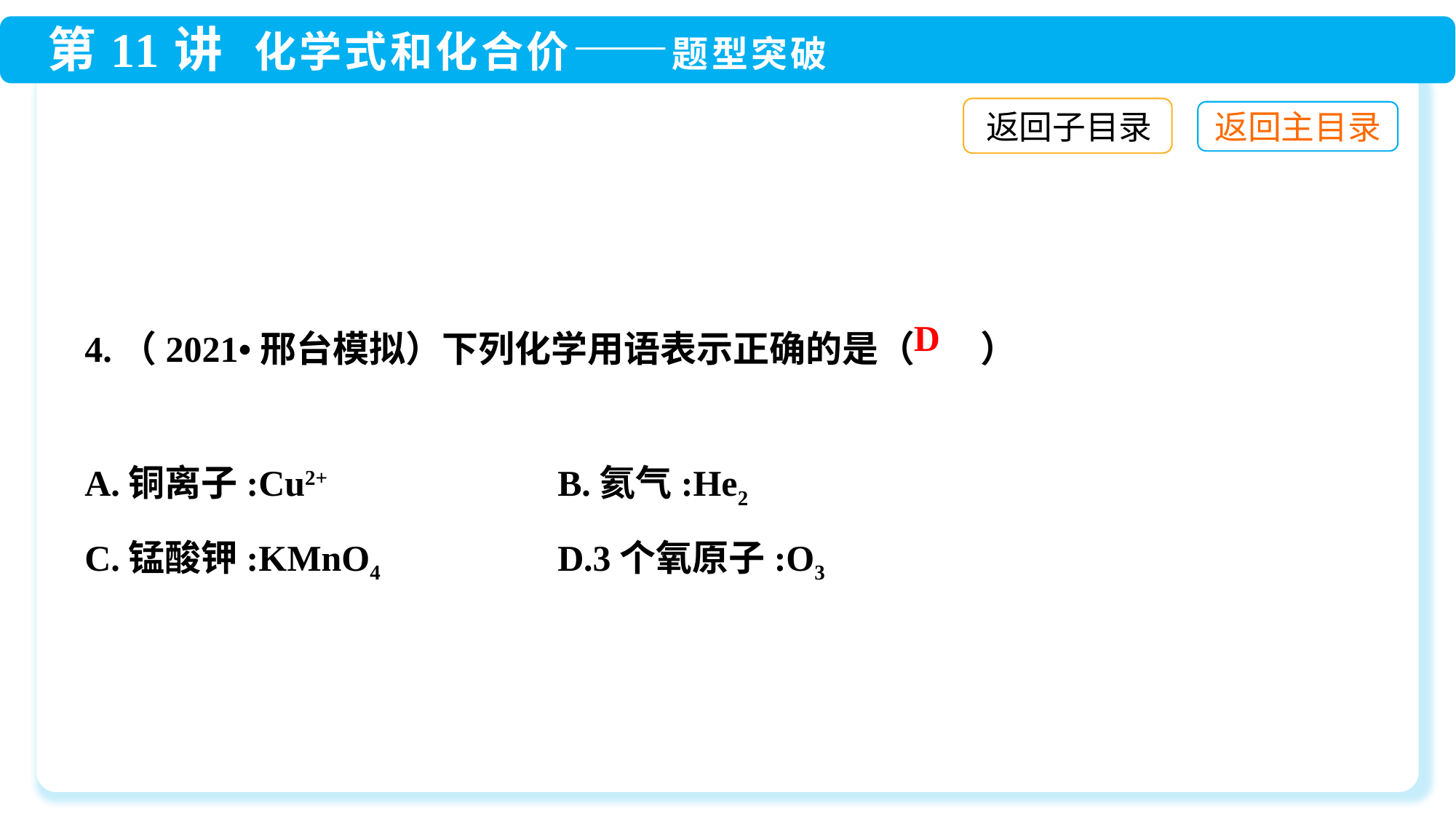

返回子目录
4.（2021•邢台模拟）下列化学用语表示正确的是（        ）

A.铜离子:Cu2+	                B.氦气:He2
C.锰酸钾:KMnO4	                D.3个氧原子:O3
D